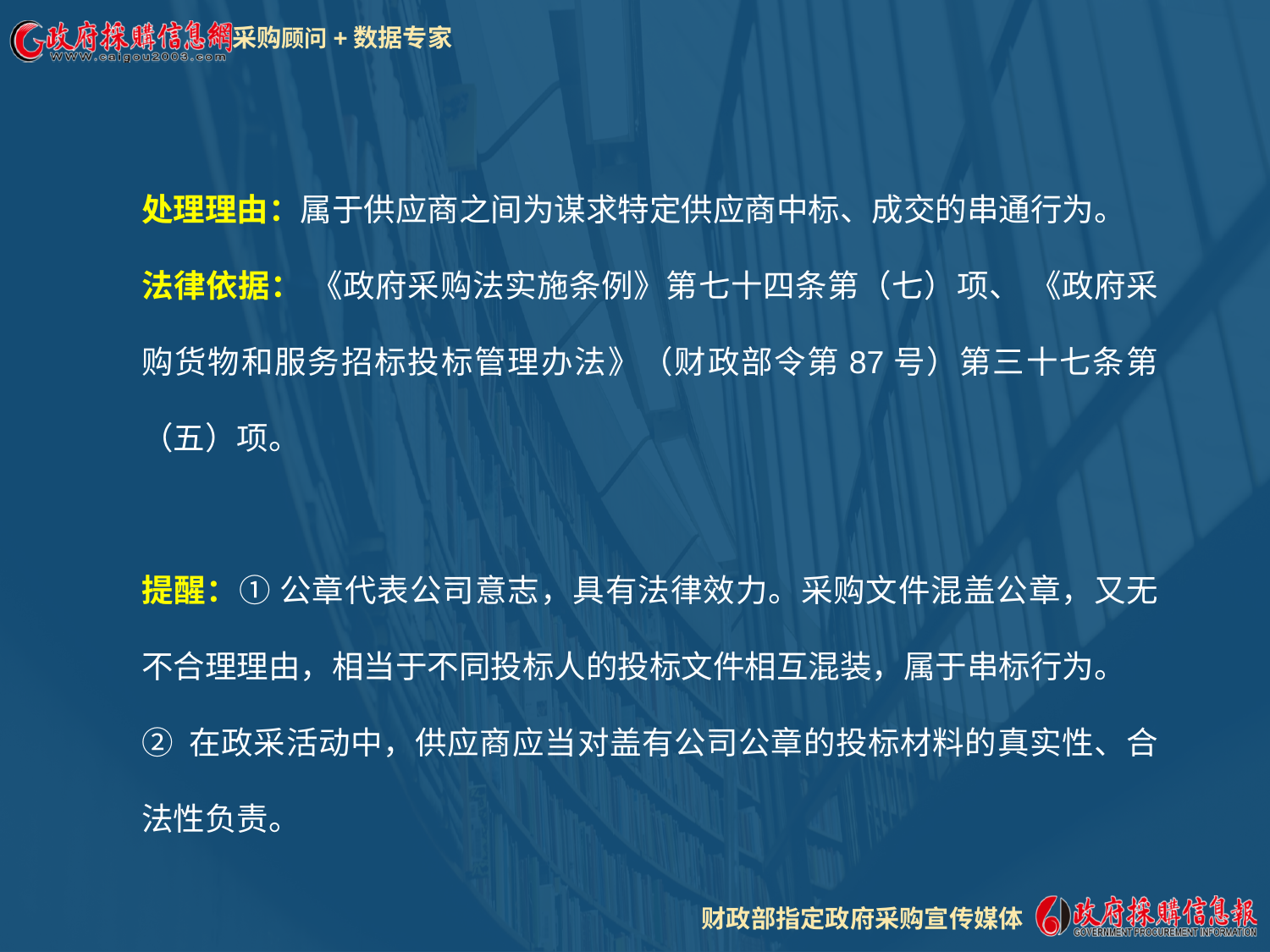

处理理由：属于供应商之间为谋求特定供应商中标、成交的串通行为。
法律依据： 《政府采购法实施条例》第七十四条第（七）项、 《政府采购货物和服务招标投标管理办法》（财政部令第87号）第三十七条第（五）项。

提醒：① 公章代表公司意志，具有法律效力。采购文件混盖公章，又无不合理理由，相当于不同投标人的投标文件相互混装，属于串标行为。
② 在政采活动中，供应商应当对盖有公司公章的投标材料的真实性、合法性负责。